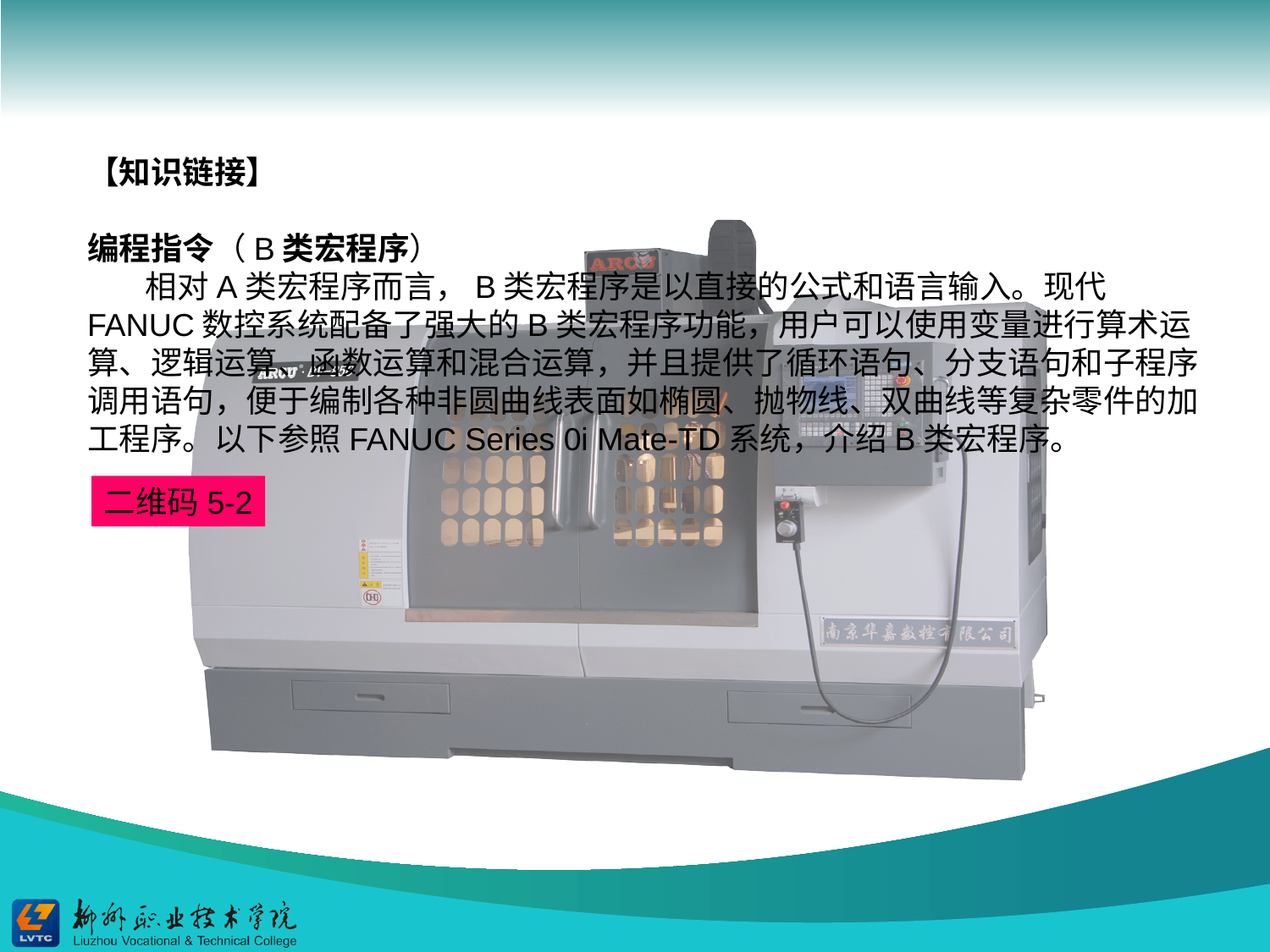

【知识链接】

编程指令（B类宏程序）
       相对A类宏程序而言，B类宏程序是以直接的公式和语言输入。现代 FANUC数控系统配备了强大的B类宏程序功能，用户可以使用变量进行算术运算、逻辑运算、函数运算和混合运算，并且提供了循环语句、分支语句和子程序调用语句，便于编制各种非圆曲线表面如椭圆、抛物线、双曲线等复杂零件的加工程序。以下参照FANUC Series 0i Mate-TD系统，介绍B类宏程序。

二维码5-2